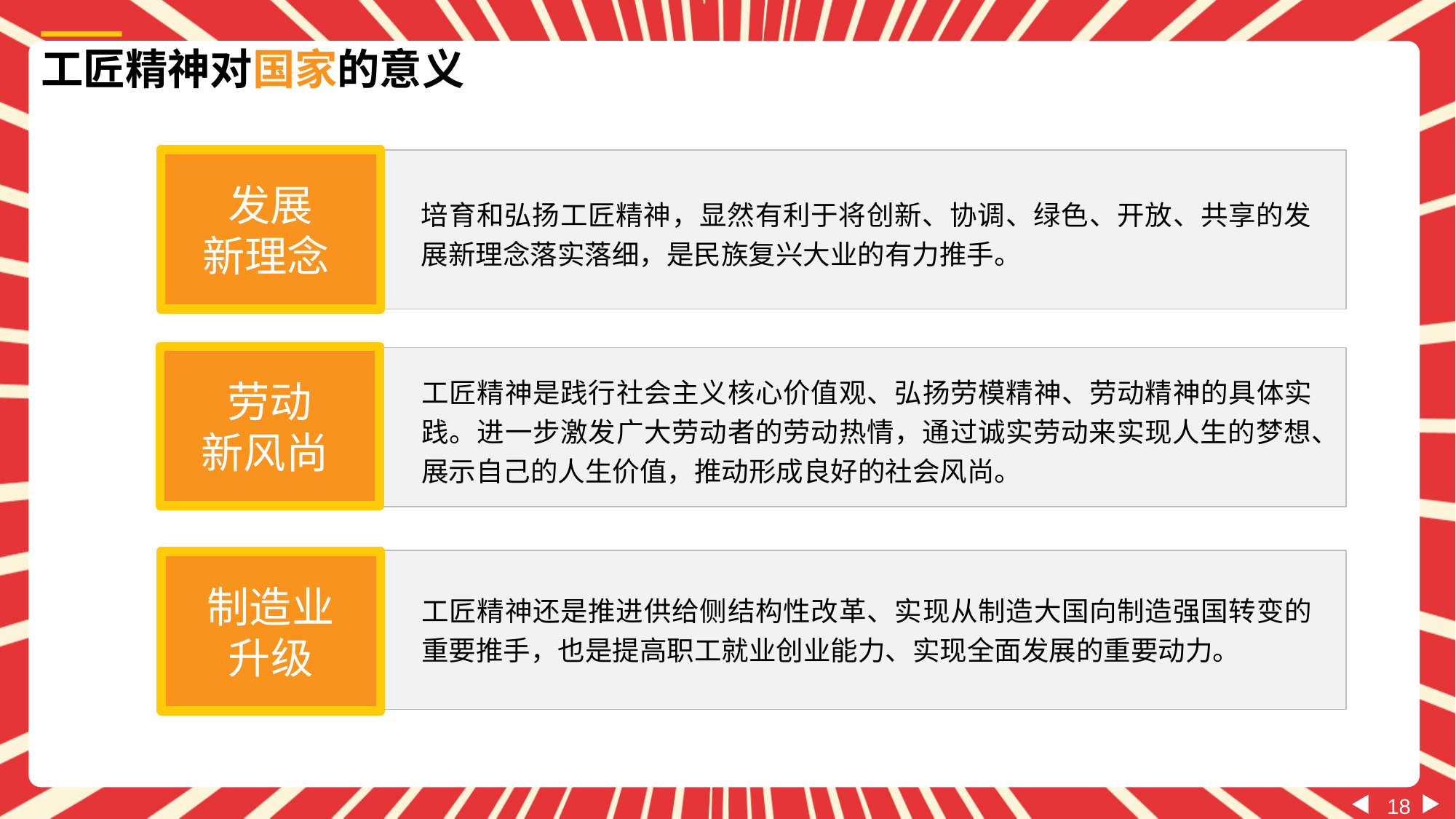

工匠精神对国家的意义
发展
新理念

培育和弘扬工匠精神，显然有利于将创新、协调、绿色、开放、共享的发展新理念落实落细，是民族复兴大业的有力推手。
劳动
新风尚

工匠精神是践行社会主义核心价值观、弘扬劳模精神、劳动精神的具体实践。进一步激发广大劳动者的劳动热情，通过诚实劳动来实现人生的梦想、展示自己的人生价值，推动形成良好的社会风尚。

制造业
升级
工匠精神还是推进供给侧结构性改革、实现从制造大国向制造强国转变的重要推手，也是提高职工就业创业能力、实现全面发展的重要动力。